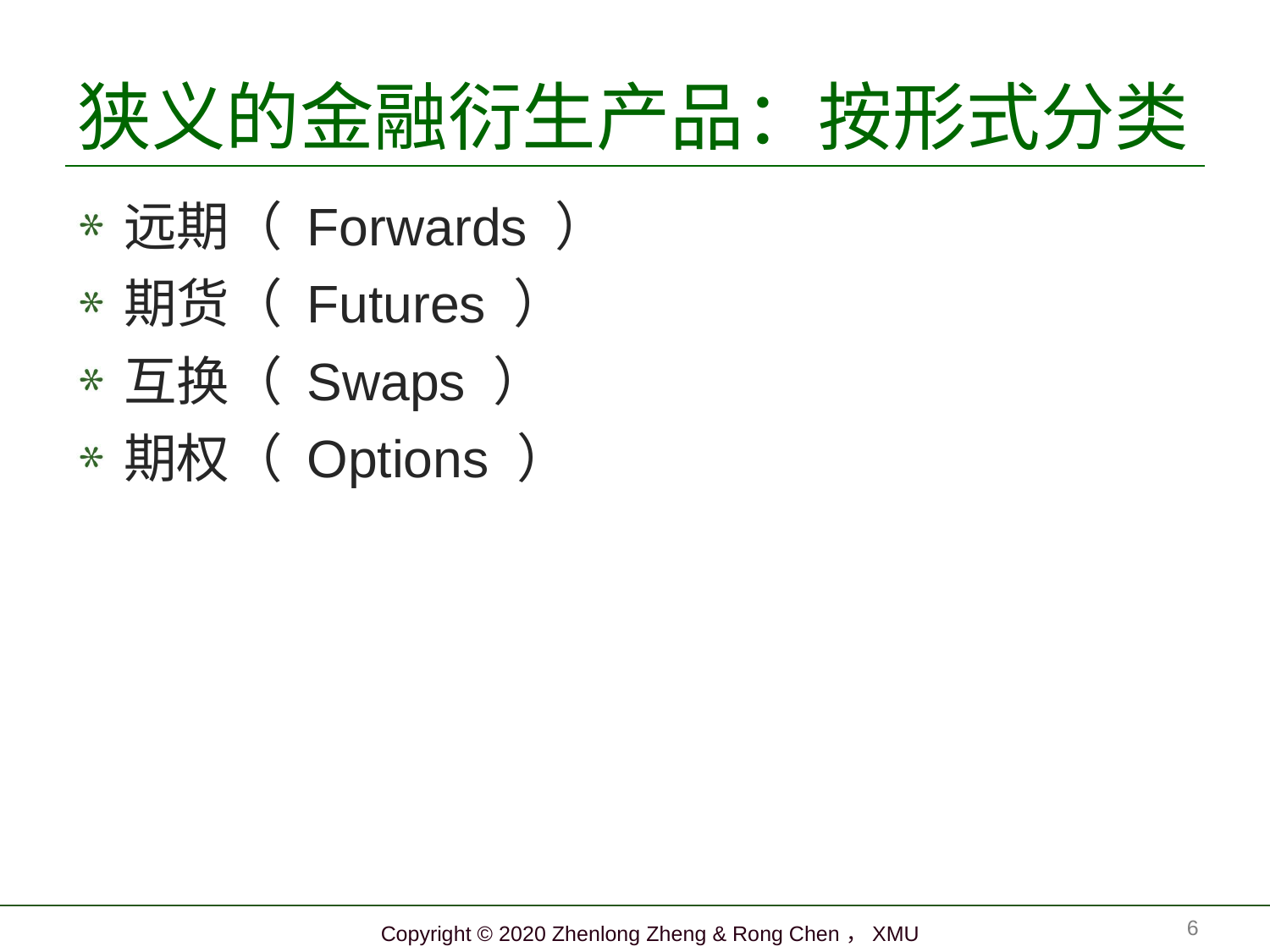

# 狭义的金融衍生产品：按形式分类
远期（ Forwards ）
期货（ Futures ）
互换（ Swaps ）
期权（ Options ）

6